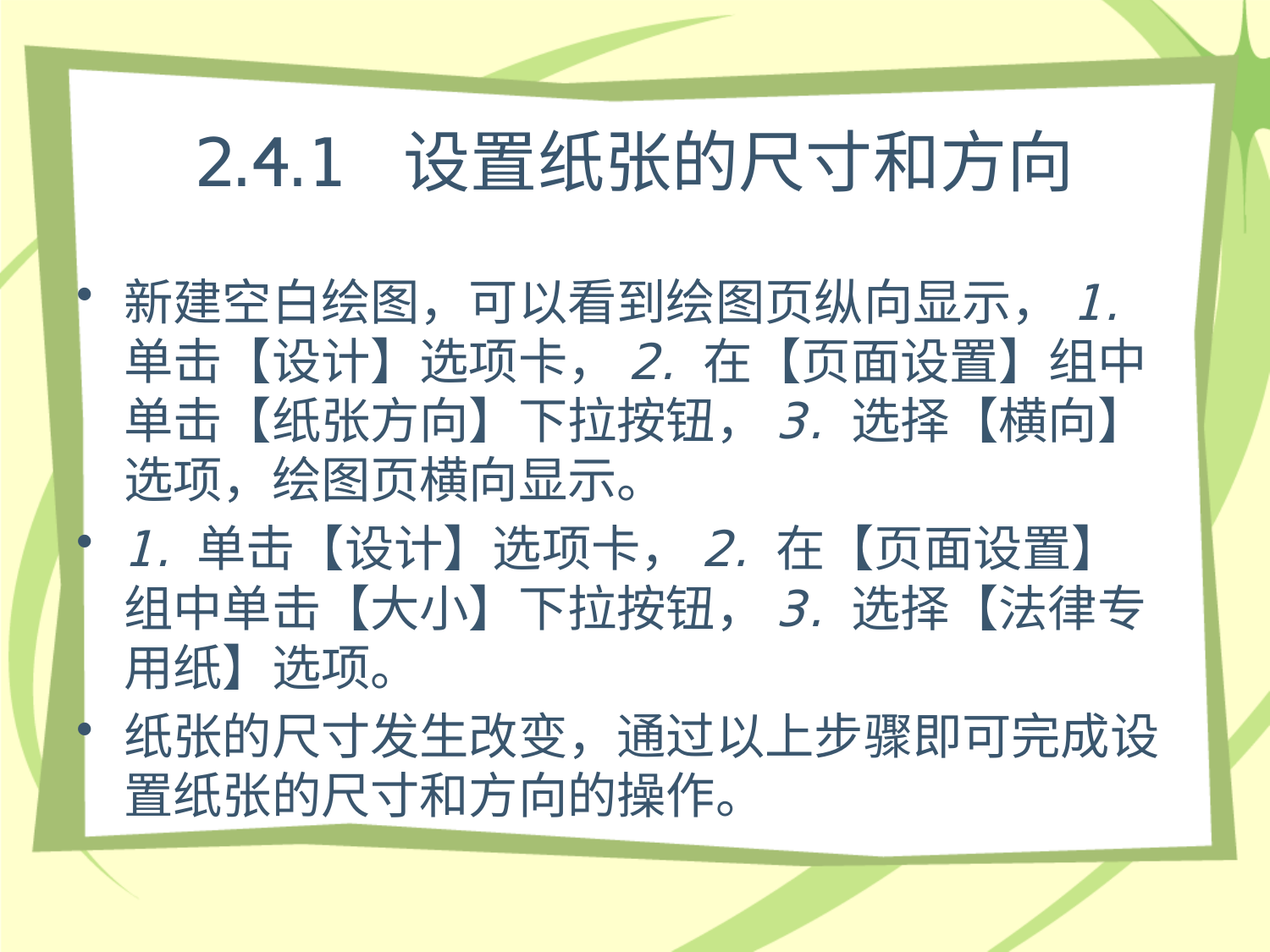

# 2.4.1  设置纸张的尺寸和方向
新建空白绘图，可以看到绘图页纵向显示，1. 单击【设计】选项卡，2. 在【页面设置】组中单击【纸张方向】下拉按钮，3. 选择【横向】选项，绘图页横向显示。
1. 单击【设计】选项卡，2. 在【页面设置】组中单击【大小】下拉按钮，3. 选择【法律专用纸】选项。
纸张的尺寸发生改变，通过以上步骤即可完成设置纸张的尺寸和方向的操作。